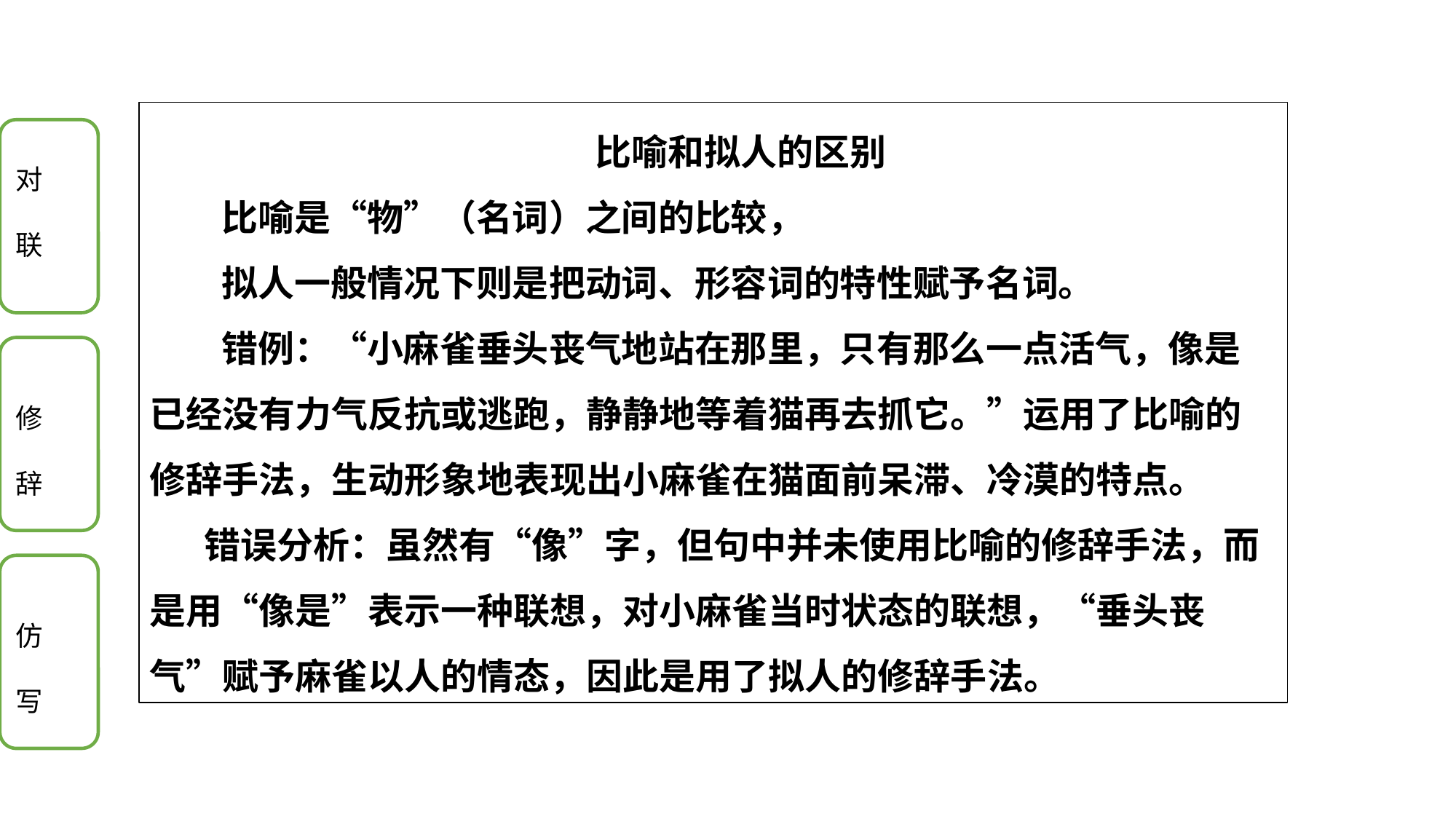

比喻和拟人的区别
 比喻是“物”（名词）之间的比较，
 拟人一般情况下则是把动词、形容词的特性赋予名词。
 错例：“小麻雀垂头丧气地站在那里，只有那么一点活气，像是已经没有力气反抗或逃跑，静静地等着猫再去抓它。”运用了比喻的修辞手法，生动形象地表现出小麻雀在猫面前呆滞、冷漠的特点。
错误分析：虽然有“像”字，但句中并未使用比喻的修辞手法，而是用“像是”表示一种联想，对小麻雀当时状态的联想，“垂头丧气”赋予麻雀以人的情态，因此是用了拟人的修辞手法。